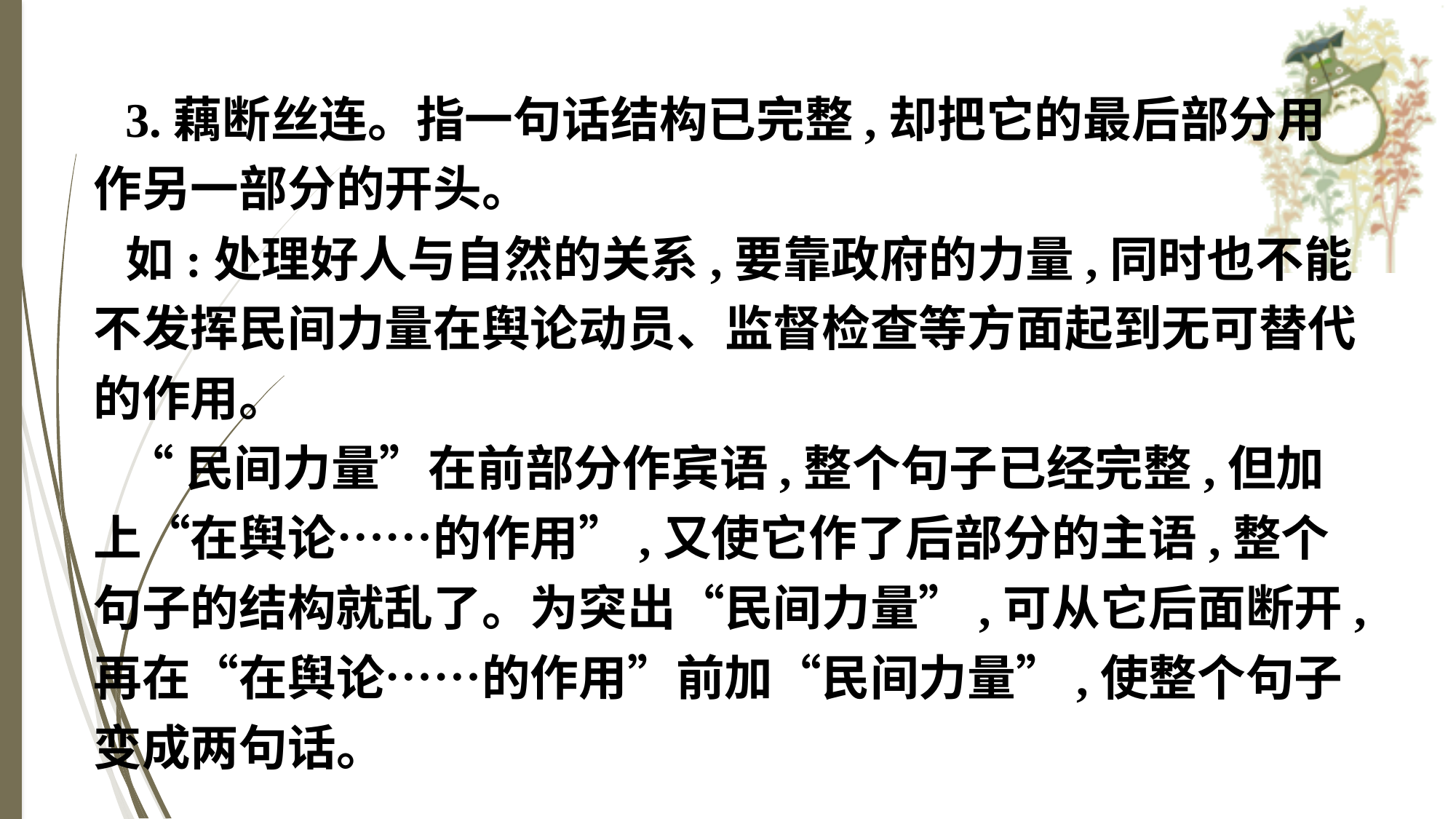

3.藕断丝连。指一句话结构已完整,却把它的最后部分用作另一部分的开头。
如:处理好人与自然的关系,要靠政府的力量,同时也不能不发挥民间力量在舆论动员、监督检查等方面起到无可替代的作用。
“民间力量”在前部分作宾语,整个句子已经完整,但加上“在舆论……的作用”,又使它作了后部分的主语,整个句子的结构就乱了。为突出“民间力量”,可从它后面断开,再在“在舆论……的作用”前加“民间力量”,使整个句子变成两句话。